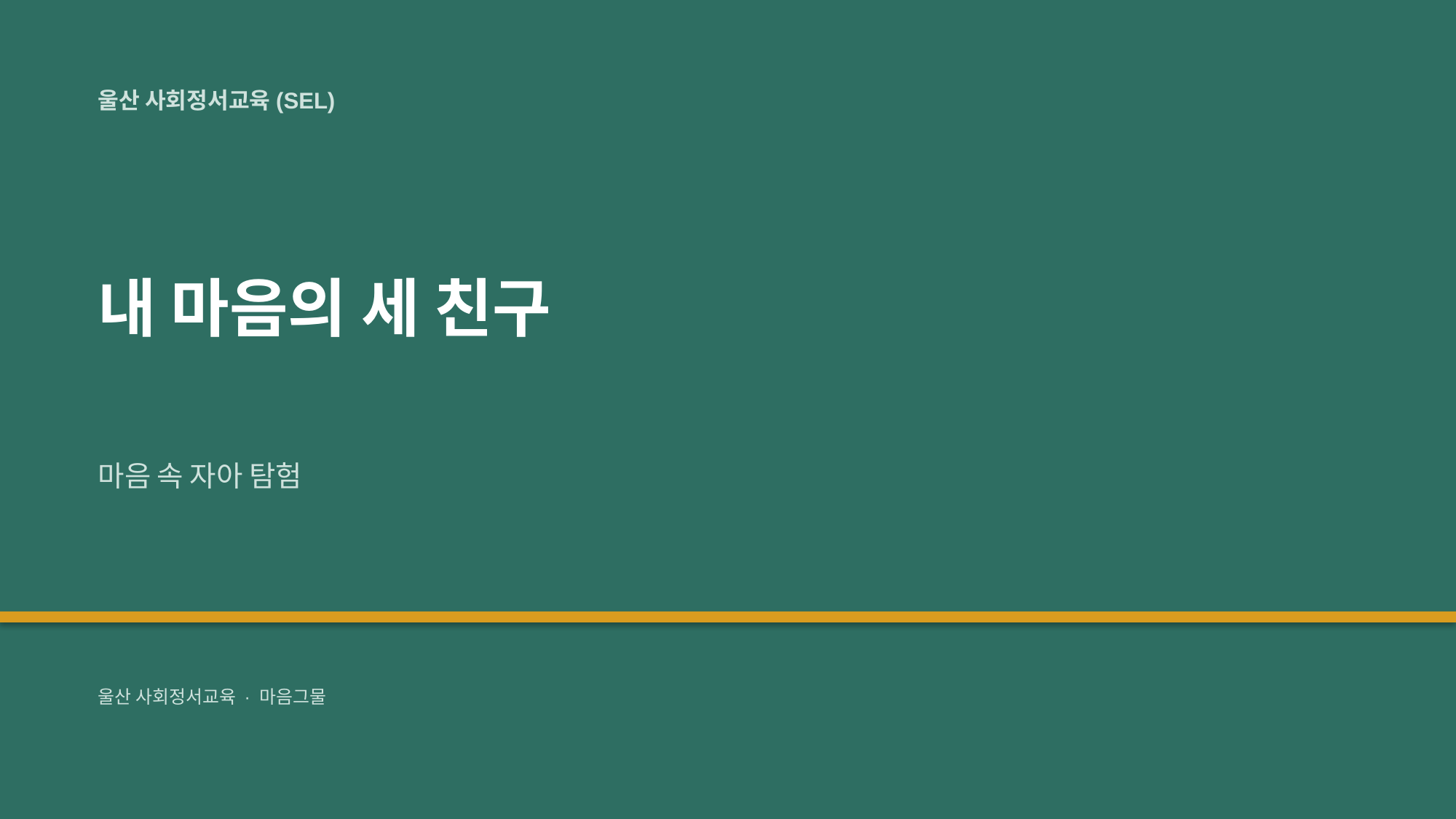

울산 사회정서교육(SEL)
내 마음의 세 친구
마음 속 자아 탐험

울산 사회정서교육 · 마음그물